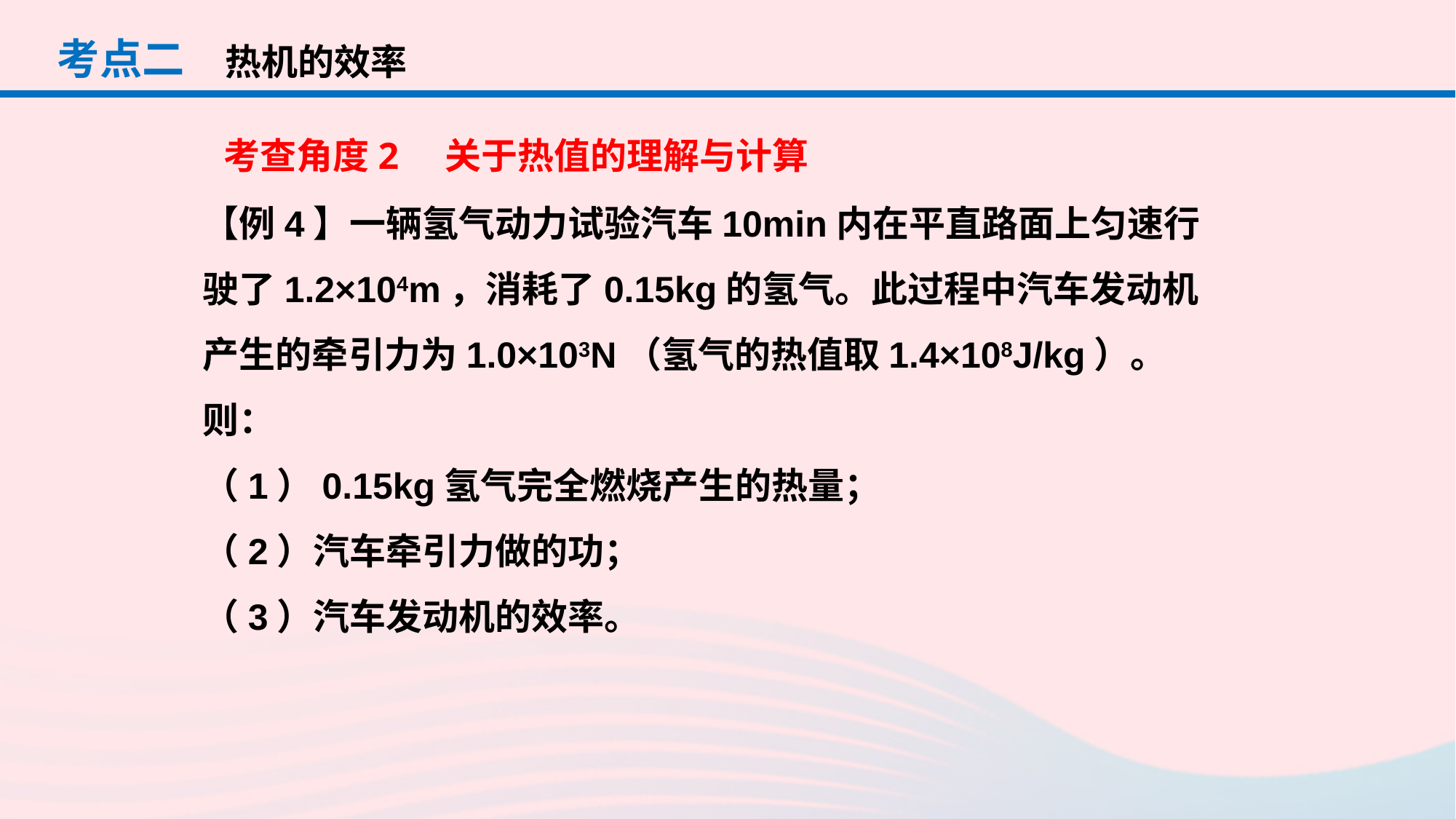

考点二
热机的效率
考查角度2　关于热值的理解与计算
【例4】一辆氢气动力试验汽车10min内在平直路面上匀速行驶了1.2×104m，消耗了0.15kg的氢气。此过程中汽车发动机产生的牵引力为1.0×103N（氢气的热值取1.4×108J/kg）。则：
（1）0.15kg氢气完全燃烧产生的热量；
（2）汽车牵引力做的功；
（3）汽车发动机的效率。